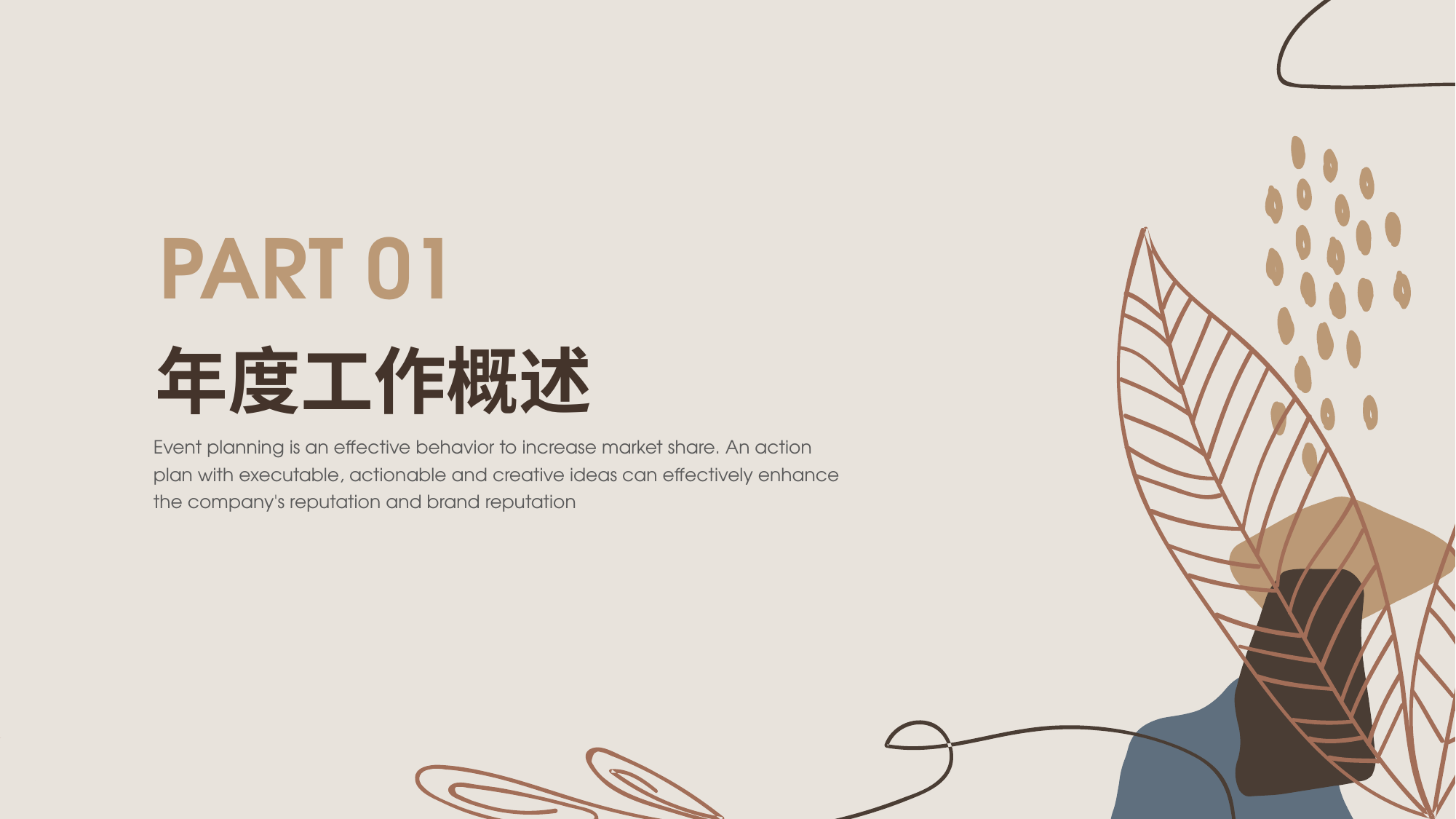

PART 01

年度工作概述

Event planning is an effective behavior to increase market share. An action plan with executable, actionable and creative ideas can effectively enhance the company's reputation and brand reputation